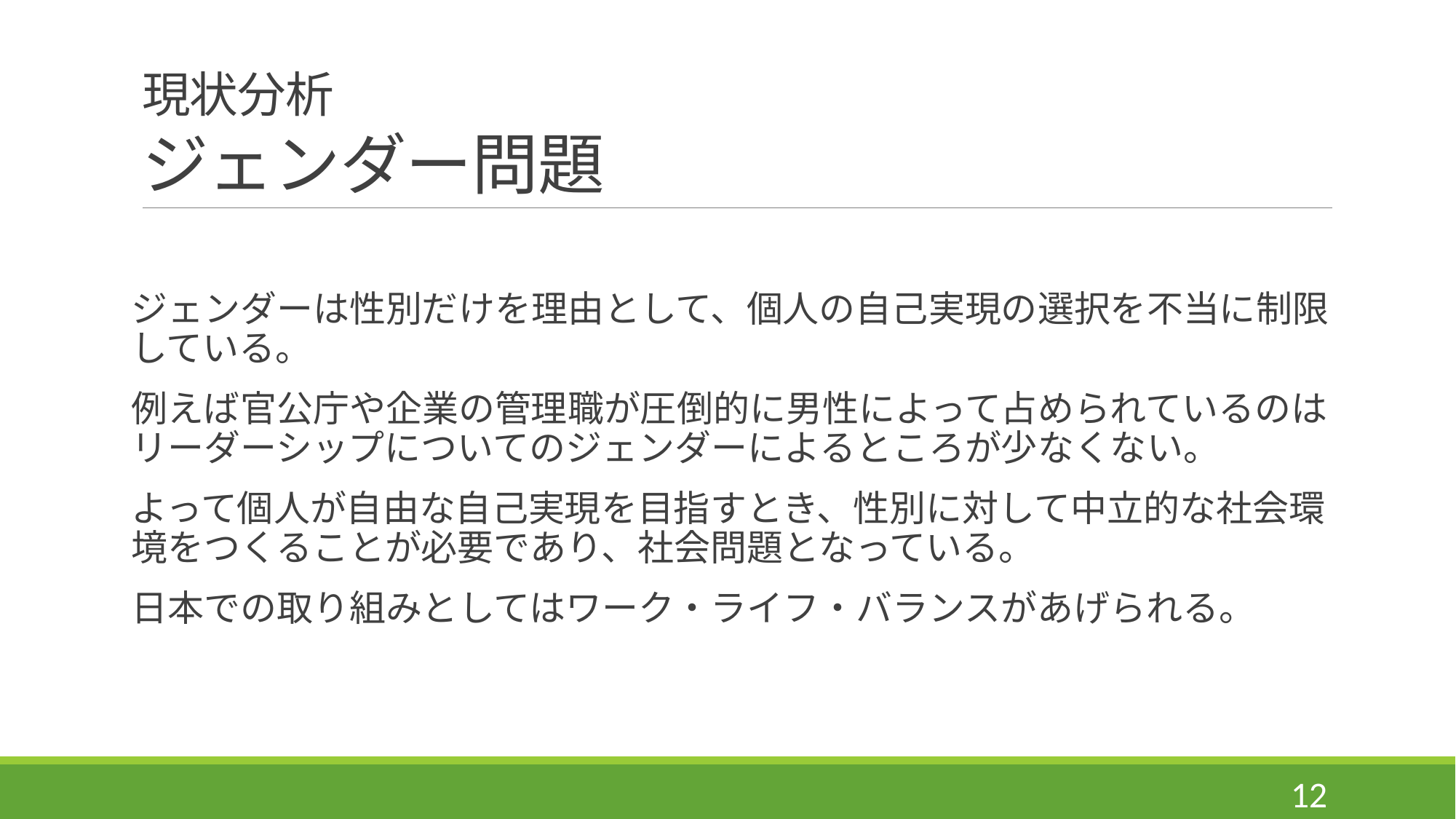

# 現状分析 ジェンダー問題

ジェンダーは性別だけを理由として、個人の自己実現の選択を不当に制限している。
例えば官公庁や企業の管理職が圧倒的に男性によって占められているのはリーダーシップについてのジェンダーによるところが少なくない。
よって個人が自由な自己実現を目指すとき、性別に対して中立的な社会環境をつくることが必要であり、社会問題となっている。
日本での取り組みとしてはワーク・ライフ・バランスがあげられる。
12